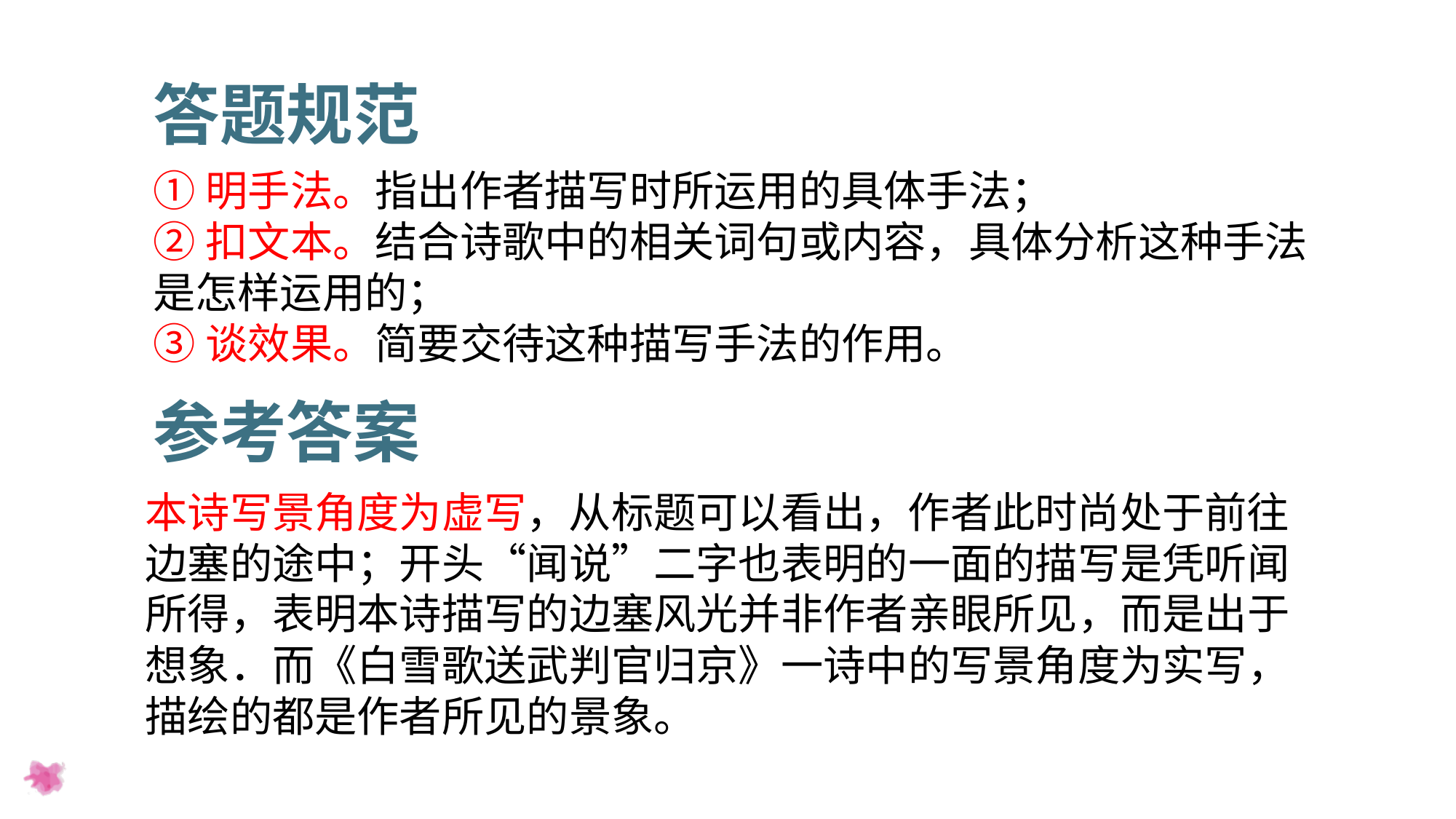

答题规范
①明手法。指出作者描写时所运用的具体手法；
②扣文本。结合诗歌中的相关词句或内容，具体分析这种手法是怎样运用的；
③谈效果。简要交待这种描写手法的作用。

参考答案
本诗写景角度为虚写，从标题可以看出，作者此时尚处于前往边塞的途中；开头“闻说”二字也表明的一面的描写是凭听闻所得，表明本诗描写的边塞风光并非作者亲眼所见，而是出于想象．而《白雪歌送武判官归京》一诗中的写景角度为实写，描绘的都是作者所见的景象。